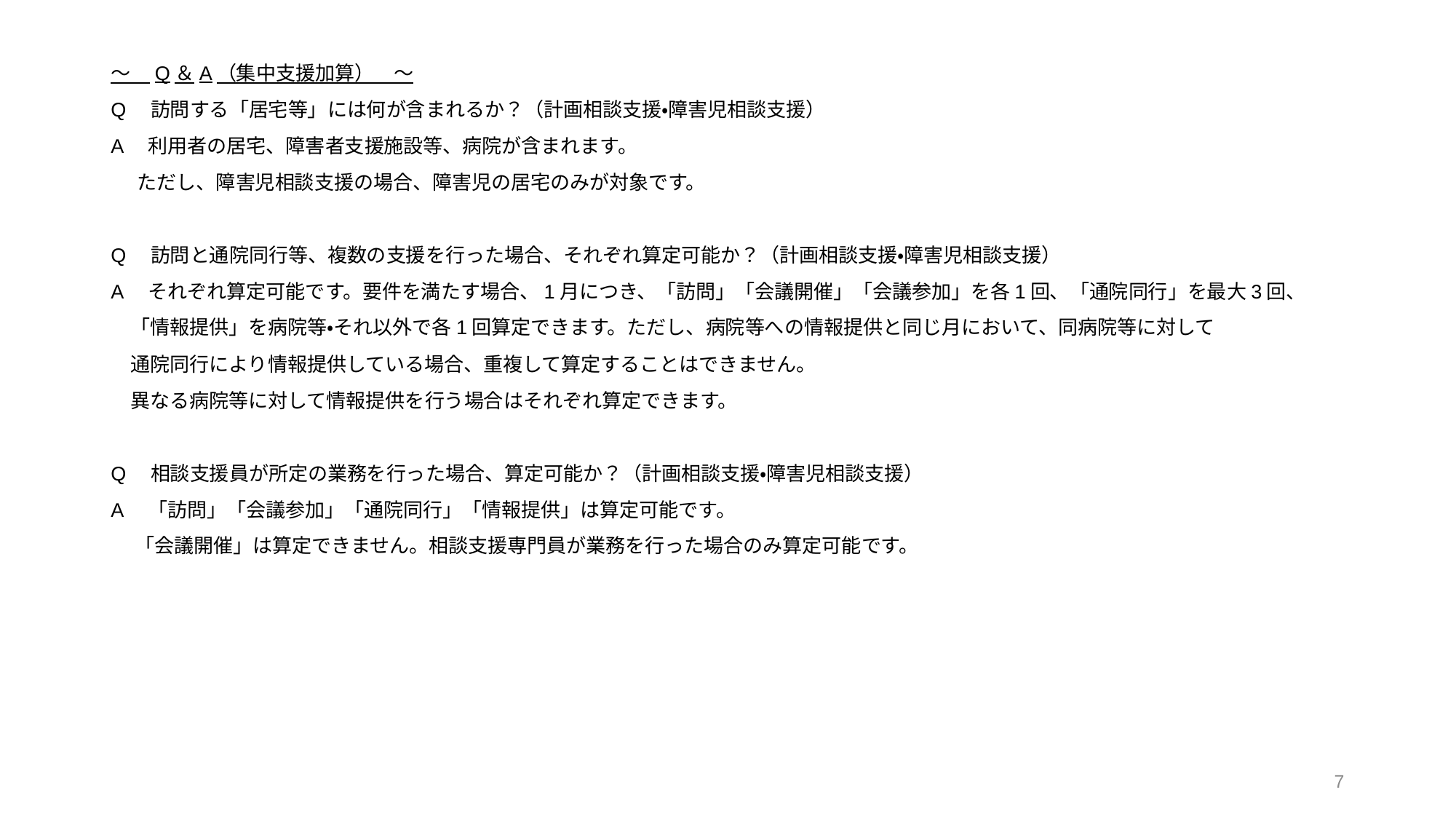

～　Q＆A（集中支援加算）　～
Q　訪問する「居宅等」には何が含まれるか？（計画相談支援・障害児相談支援）
A　利用者の居宅、障害者支援施設等、病院が含まれます。
     ただし、障害児相談支援の場合、障害児の居宅のみが対象です。

Q　訪問と通院同行等、複数の支援を行った場合、それぞれ算定可能か？（計画相談支援・障害児相談支援）
A　それぞれ算定可能です。要件を満たす場合、1月につき、「訪問」「会議開催」「会議参加」を各1回、「通院同行」を最大3回、
　「情報提供」を病院等・それ以外で各1回算定できます。ただし、病院等への情報提供と同じ月において、同病院等に対して
　通院同行により情報提供している場合、重複して算定することはできません。
　異なる病院等に対して情報提供を行う場合はそれぞれ算定できます。

Q　相談支援員が所定の業務を行った場合、算定可能か？（計画相談支援・障害児相談支援）
A　「訪問」「会議参加」「通院同行」「情報提供」は算定可能です。
　 「会議開催」は算定できません。相談支援専門員が業務を行った場合のみ算定可能です。

7